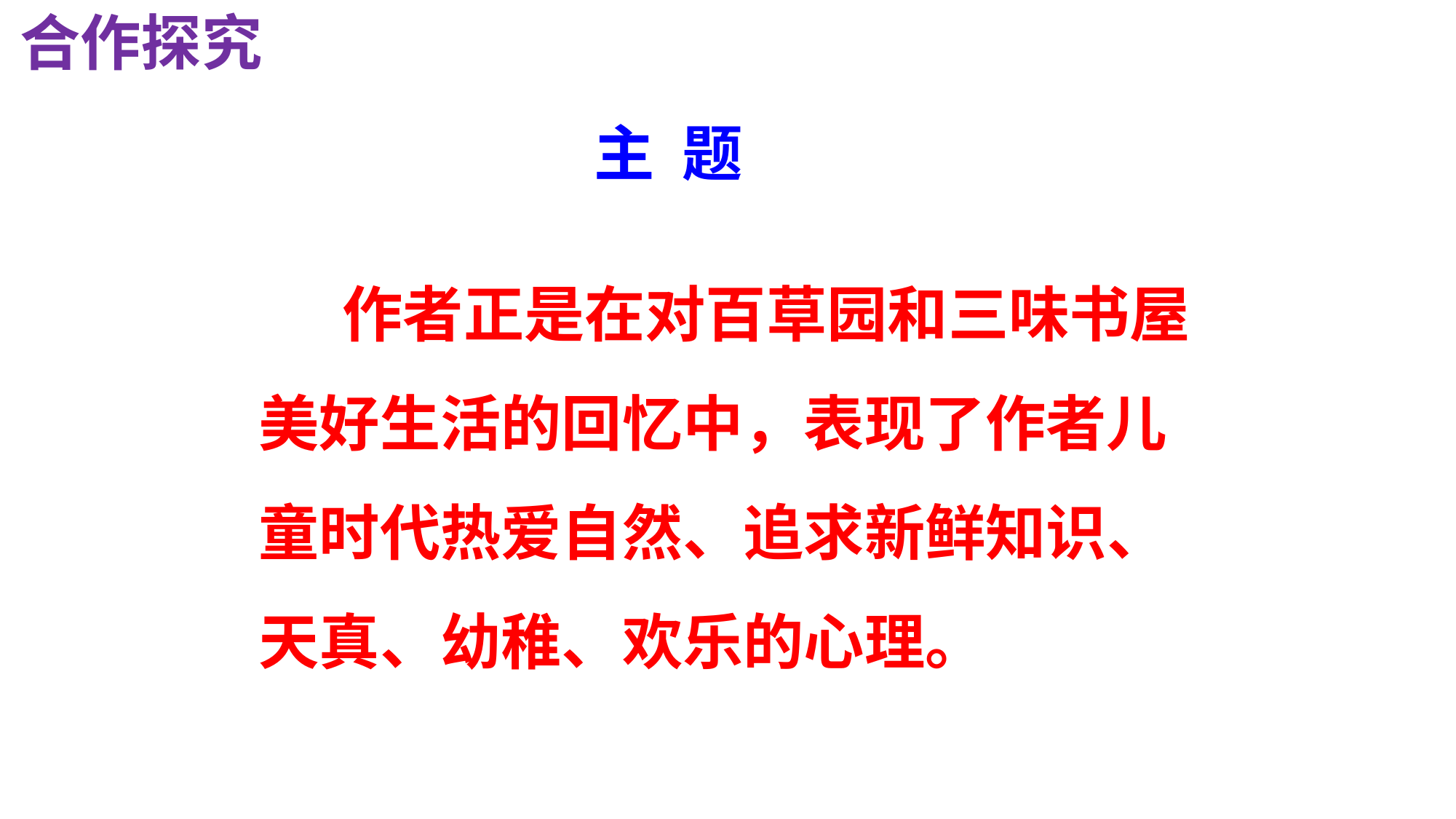

合作探究
主  题

     作者正是在对百草园和三味书屋美好生活的回忆中，表现了作者儿童时代热爱自然、追求新鲜知识、天真、幼稚、欢乐的心理。